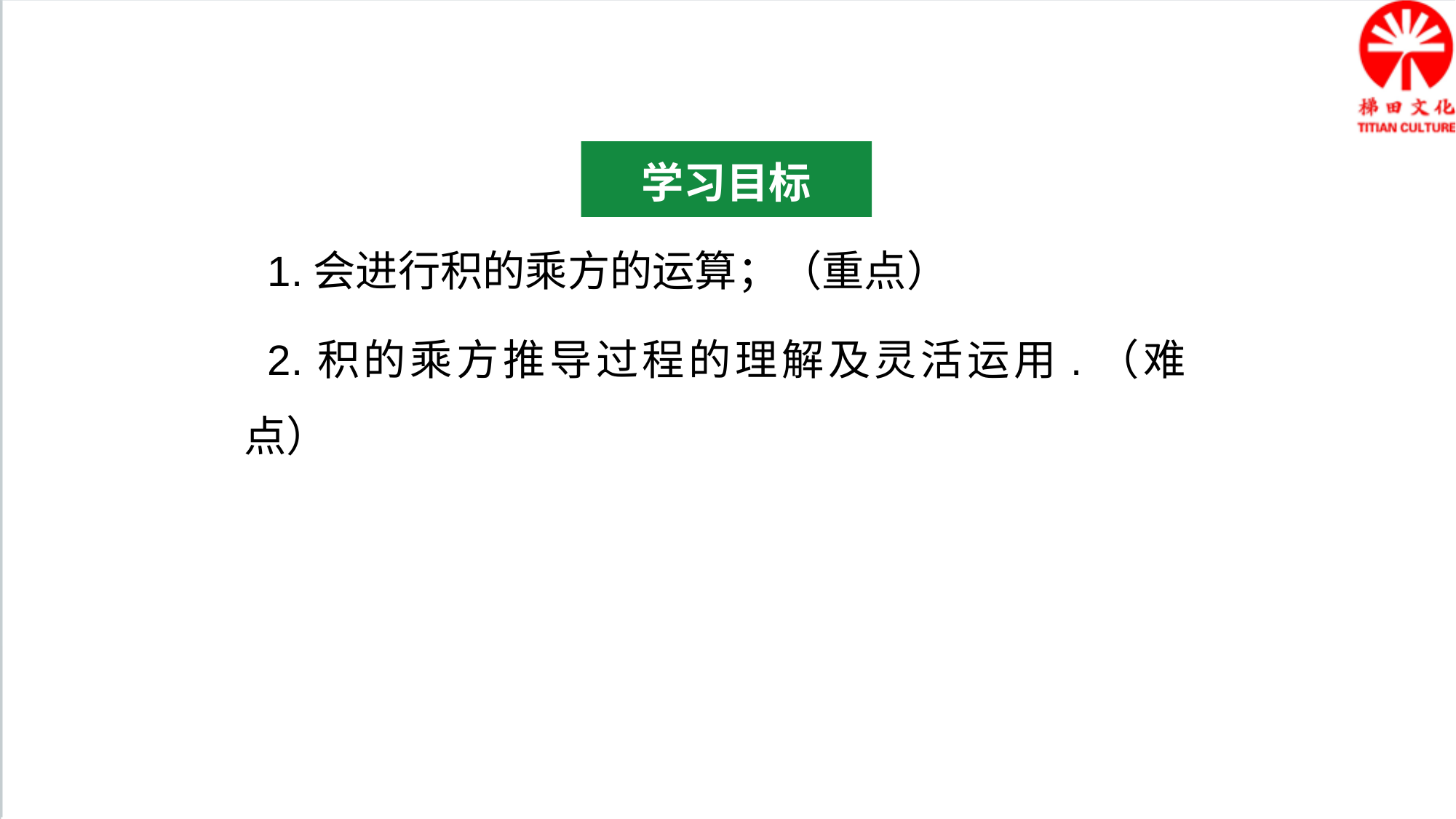

学习目标
1.会进行积的乘方的运算；（重点）
2.积的乘方推导过程的理解及灵活运用.（难点）